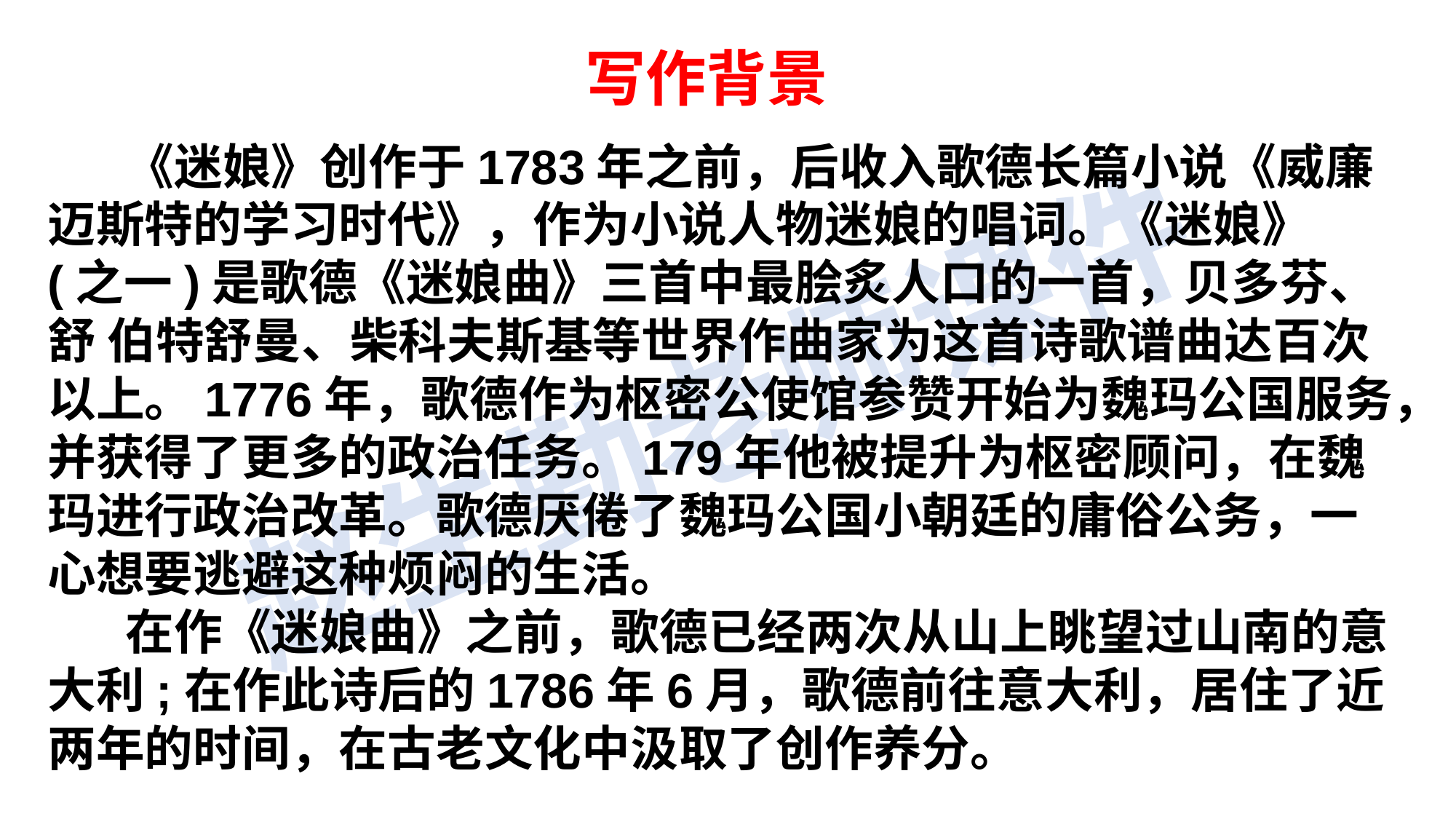

写作背景
      《迷娘》创作于1783年之前，后收入歌德长篇小说《威廉迈斯特的学习时代》，作为小说人物迷娘的唱词。《迷娘》(之一)是歌德《迷娘曲》三首中最脍炙人口的一首，贝多芬、舒 伯特舒曼、柴科夫斯基等世界作曲家为这首诗歌谱曲达百次以上。1776年，歌德作为枢密公使馆参赞开始为魏玛公国服务，并获得了更多的政治任务。179年他被提升为枢密顾问，在魏玛进行政治改革。歌德厌倦了魏玛公国小朝廷的庸俗公务，一心想要逃避这种烦闷的生活。
      在作《迷娘曲》之前，歌德已经两次从山上眺望过山南的意大利;在作此诗后的1786年6月，歌德前往意大利，居住了近两年的时间，在古老文化中汲取了创作养分。